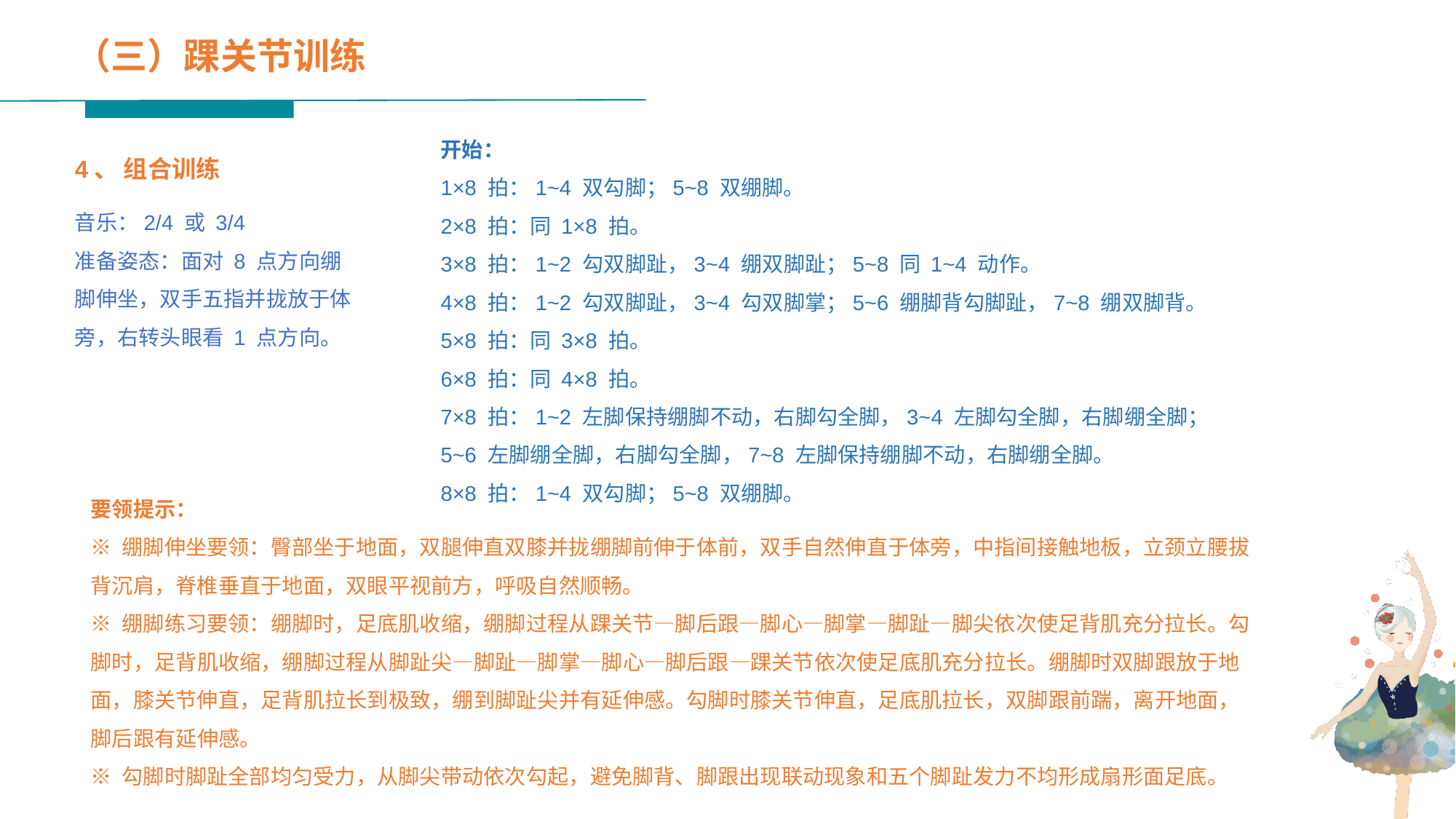

（三）踝关节训练

开始：
1×8 拍：1~4 双勾脚；5~8 双绷脚。
2×8 拍：同 1×8 拍。
3×8 拍：1~2 勾双脚趾，3~4 绷双脚趾；5~8 同 1~4 动作。
4×8 拍：1~2 勾双脚趾，3~4 勾双脚掌；5~6 绷脚背勾脚趾，7~8 绷双脚背。
5×8 拍：同 3×8 拍。
6×8 拍：同 4×8 拍。
7×8 拍：1~2 左脚保持绷脚不动，右脚勾全脚，3~4 左脚勾全脚，右脚绷全脚；
5~6 左脚绷全脚，右脚勾全脚，7~8 左脚保持绷脚不动，右脚绷全脚。
8×8 拍：1~4 双勾脚；5~8 双绷脚。
4、 组合训练
音乐：2/4 或 3/4
准备姿态：面对 8 点方向绷脚伸坐，双手五指并拢放于体旁，右转头眼看 1 点方向。
要领提示：
※ 绷脚伸坐要领：臀部坐于地面，双腿伸直双膝并拢绷脚前伸于体前，双手自然伸直于体旁，中指间接触地板，立颈立腰拔背沉肩，脊椎垂直于地面，双眼平视前方，呼吸自然顺畅。
※ 绷脚练习要领：绷脚时，足底肌收缩，绷脚过程从踝关节—脚后跟—脚心—脚掌—脚趾—脚尖依次使足背肌充分拉长。勾脚时，足背肌收缩，绷脚过程从脚趾尖—脚趾—脚掌—脚心—脚后跟—踝关节依次使足底肌充分拉长。绷脚时双脚跟放于地面，膝关节伸直，足背肌拉长到极致，绷到脚趾尖并有延伸感。勾脚时膝关节伸直，足底肌拉长，双脚跟前踹，离开地面，脚后跟有延伸感。
※ 勾脚时脚趾全部均匀受力，从脚尖带动依次勾起，避免脚背、脚跟出现联动现象和五个脚趾发力不均形成扇形面足底。